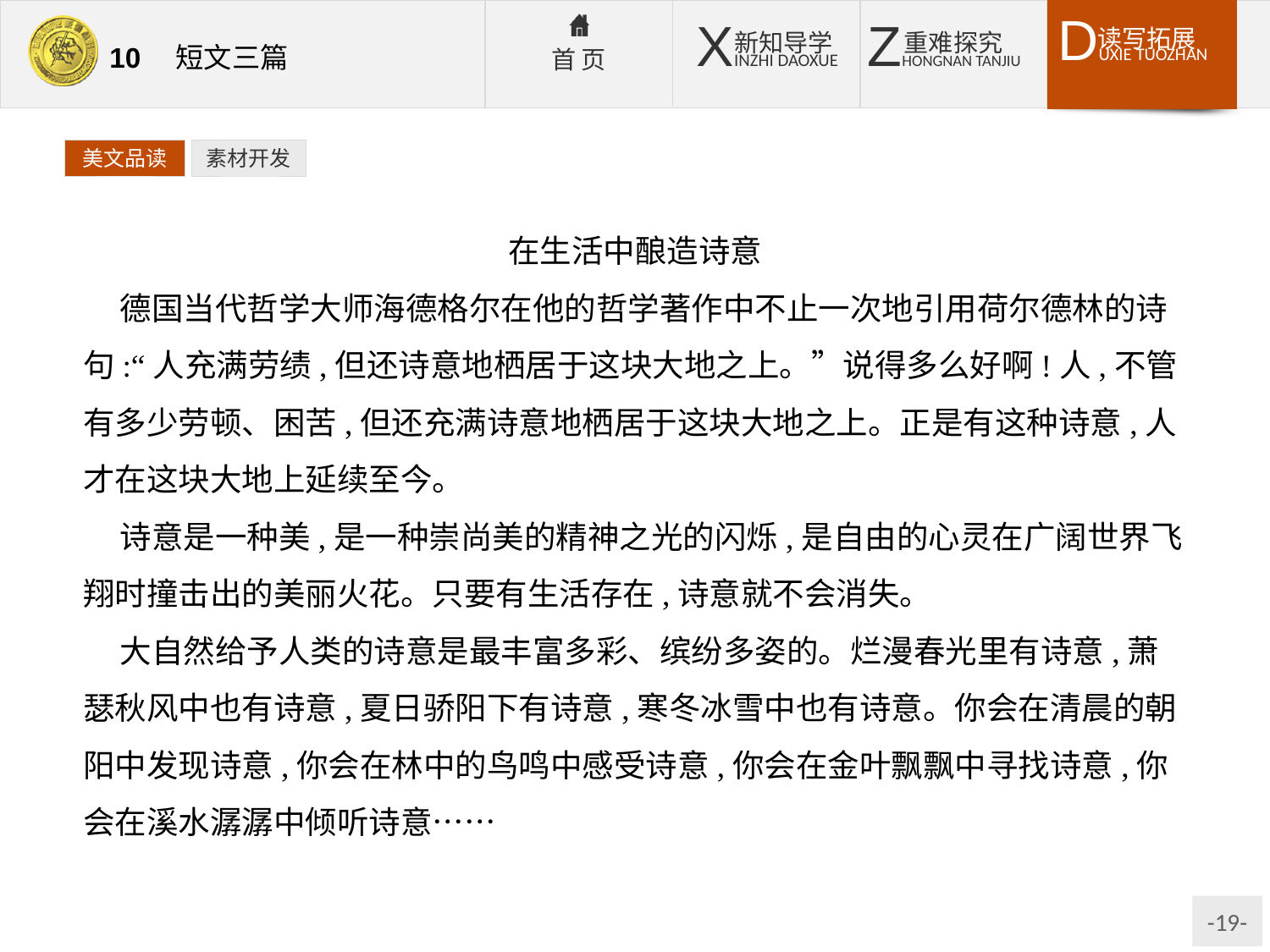

美文品读
素材开发
在生活中酿造诗意
德国当代哲学大师海德格尔在他的哲学著作中不止一次地引用荷尔德林的诗句:“人充满劳绩,但还诗意地栖居于这块大地之上。”说得多么好啊!人,不管有多少劳顿、困苦,但还充满诗意地栖居于这块大地之上。正是有这种诗意,人才在这块大地上延续至今。
诗意是一种美,是一种崇尚美的精神之光的闪烁,是自由的心灵在广阔世界飞翔时撞击出的美丽火花。只要有生活存在,诗意就不会消失。
大自然给予人类的诗意是最丰富多彩、缤纷多姿的。烂漫春光里有诗意,萧瑟秋风中也有诗意,夏日骄阳下有诗意,寒冬冰雪中也有诗意。你会在清晨的朝阳中发现诗意,你会在林中的鸟鸣中感受诗意,你会在金叶飘飘中寻找诗意,你会在溪水潺潺中倾听诗意……